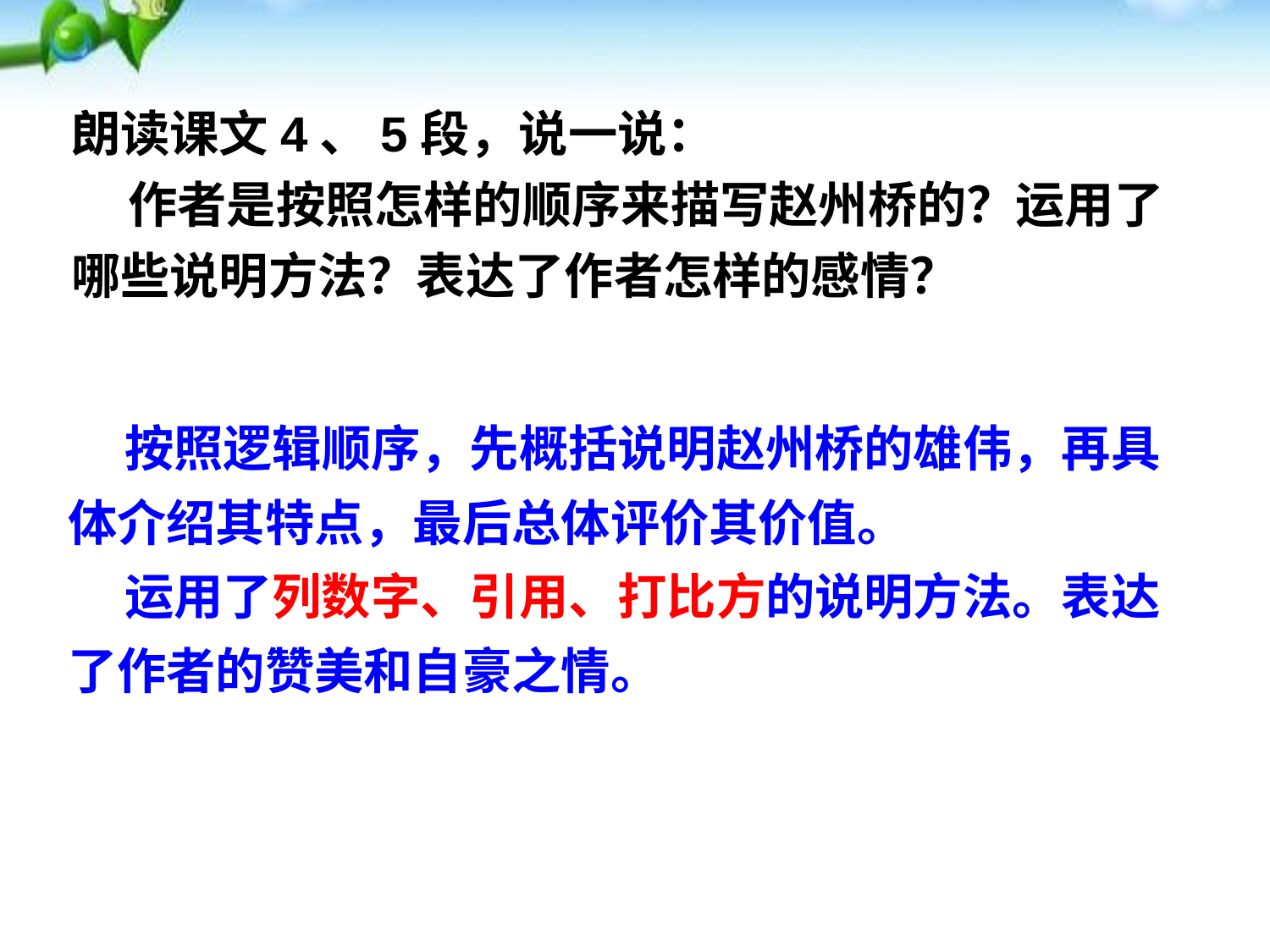

朗读课文4、5段，说一说：
    作者是按照怎样的顺序来描写赵州桥的？运用了哪些说明方法？表达了作者怎样的感情？
    按照逻辑顺序，先概括说明赵州桥的雄伟，再具体介绍其特点，最后总体评价其价值。
    运用了列数字、引用、打比方的说明方法。表达了作者的赞美和自豪之情。